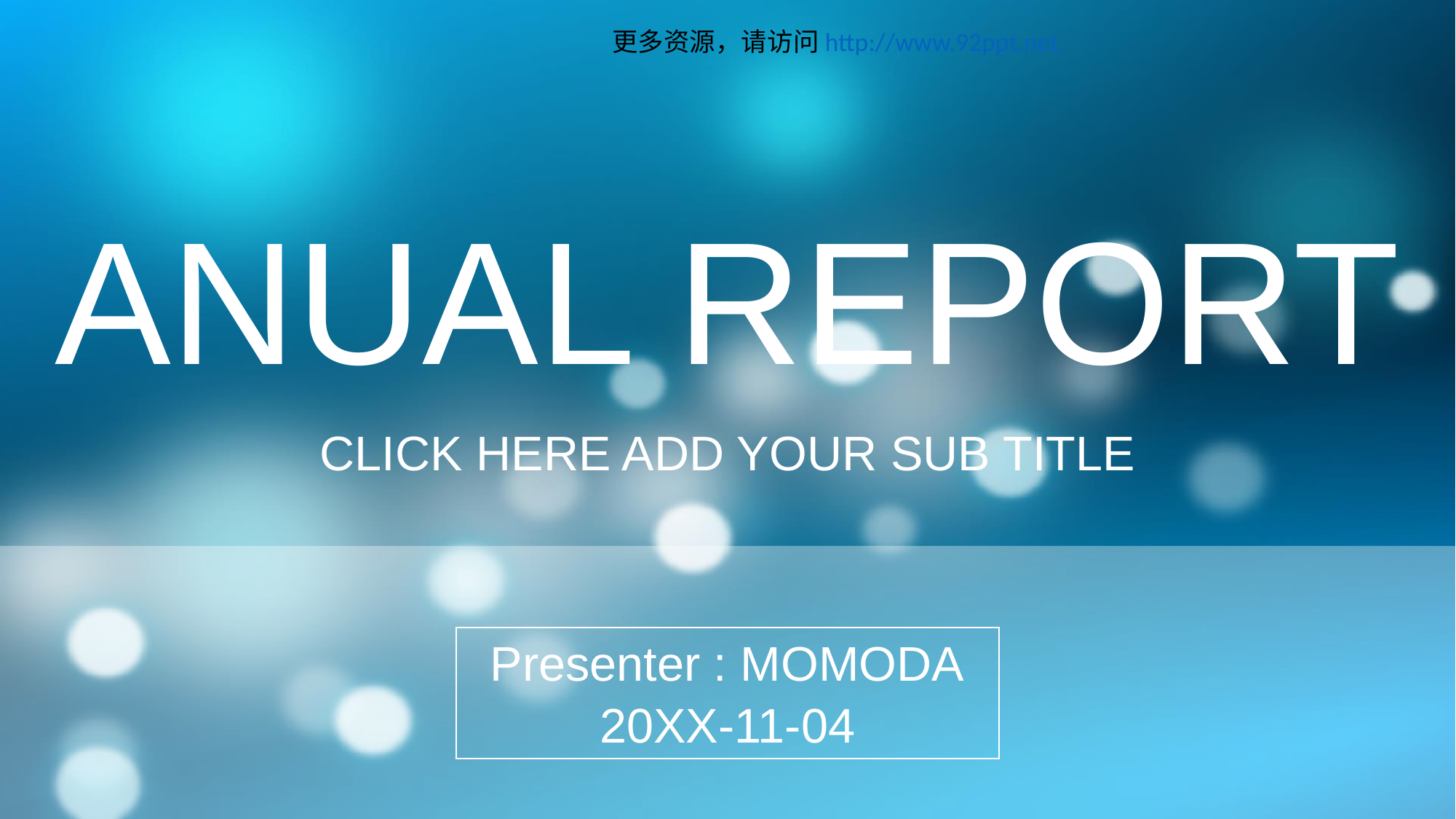

更多资源，请访问http://www.92ppt.net
ANUAL REPORT
CLICK HERE ADD YOUR SUB TITLE

Presenter : MOMODA
20XX-11-04